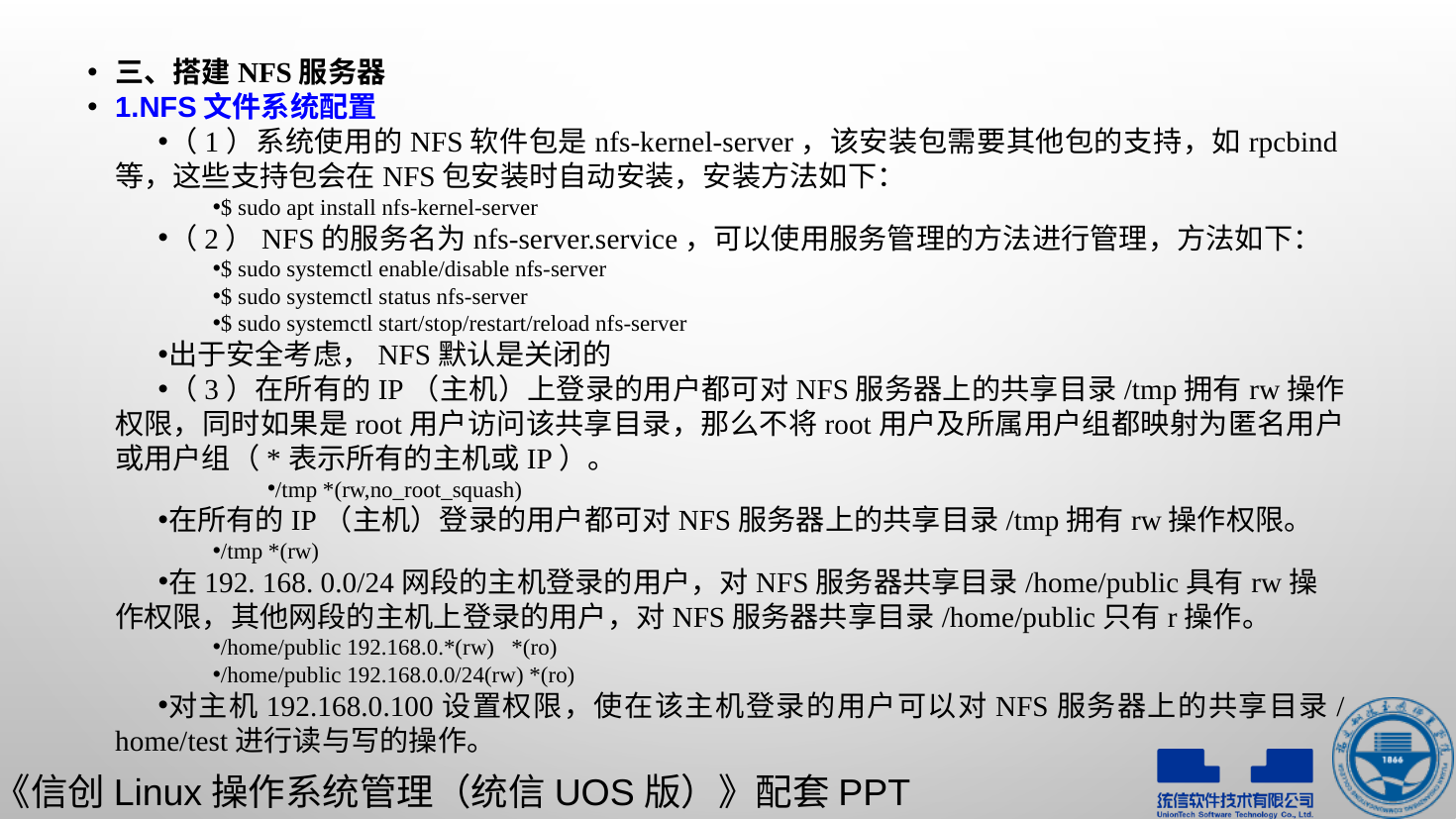

三、搭建NFS服务器
1.NFS文件系统配置
（1）系统使用的NFS软件包是nfs-kernel-server，该安装包需要其他包的支持，如rpcbind等，这些支持包会在NFS包安装时自动安装，安装方法如下：
$ sudo apt install nfs-kernel-server
（2）NFS的服务名为nfs-server.service，可以使用服务管理的方法进行管理，方法如下：
$ sudo systemctl enable/disable nfs-server
$ sudo systemctl status nfs-server
$ sudo systemctl start/stop/restart/reload nfs-server
出于安全考虑，NFS默认是关闭的
（3）在所有的IP（主机）上登录的用户都可对NFS服务器上的共享目录/tmp拥有rw操作权限，同时如果是root用户访问该共享目录，那么不将root用户及所属用户组都映射为匿名用户或用户组（*表示所有的主机或IP）。
/tmp *(rw,no_root_squash)
在所有的IP（主机）登录的用户都可对NFS服务器上的共享目录/tmp拥有rw操作权限。
/tmp *(rw)
在192. 168. 0.0/24网段的主机登录的用户，对NFS服务器共享目录/home/public具有rw操作权限，其他网段的主机上登录的用户，对NFS服务器共享目录/home/public只有r操作。
/home/public 192.168.0.*(rw)   *(ro)
/home/public 192.168.0.0/24(rw) *(ro)
对主机192.168.0.100设置权限，使在该主机登录的用户可以对NFS服务器上的共享目录/home/test进行读与写的操作。